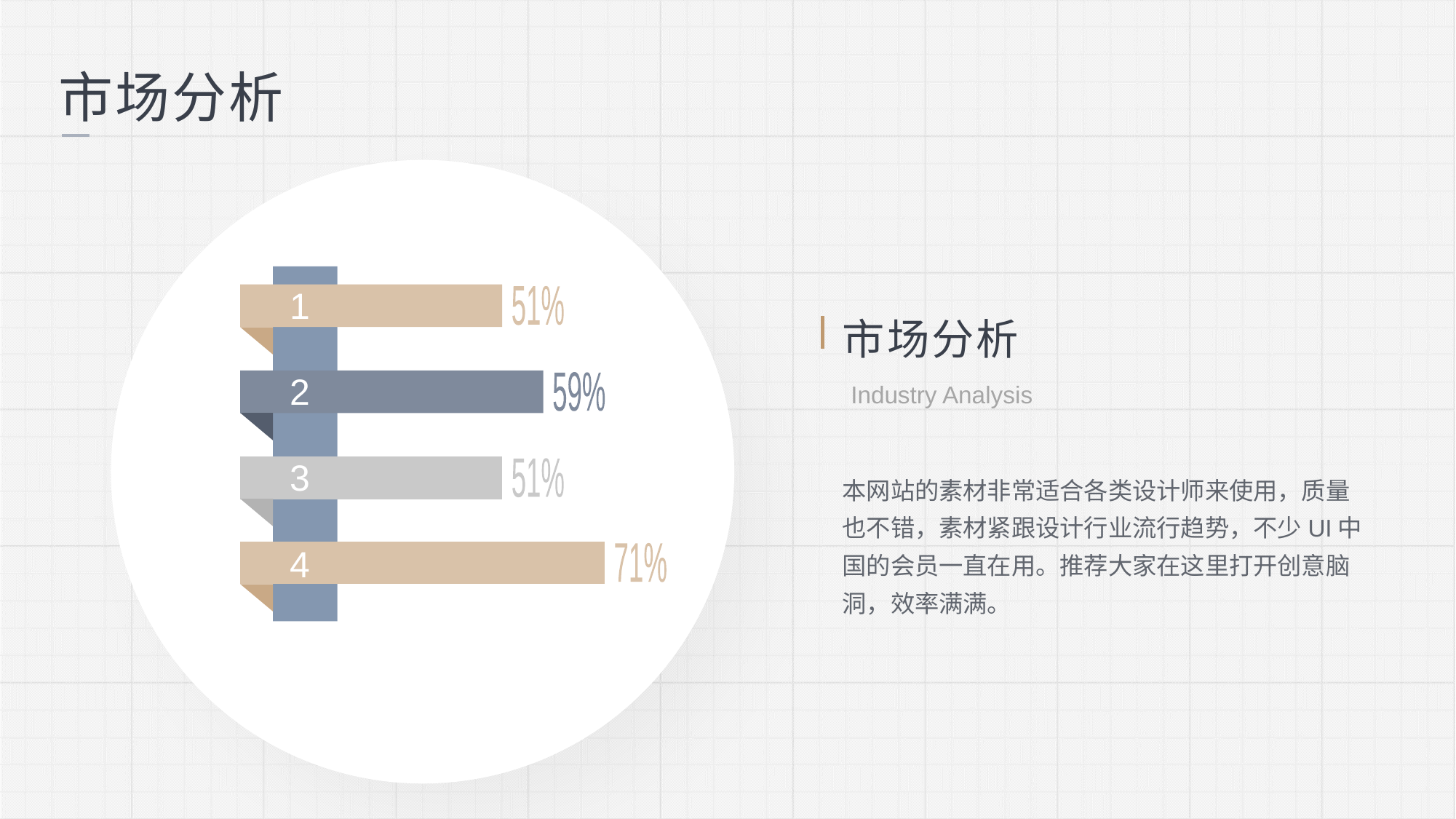

市场分析

1

51%

2

59%

3

51%

4

71%

市场分析
Industry Analysis
本网站的素材非常适合各类设计师来使用，质量也不错，素材紧跟设计行业流行趋势，不少UI中国的会员一直在用。推荐大家在这里打开创意脑洞，效率满满。